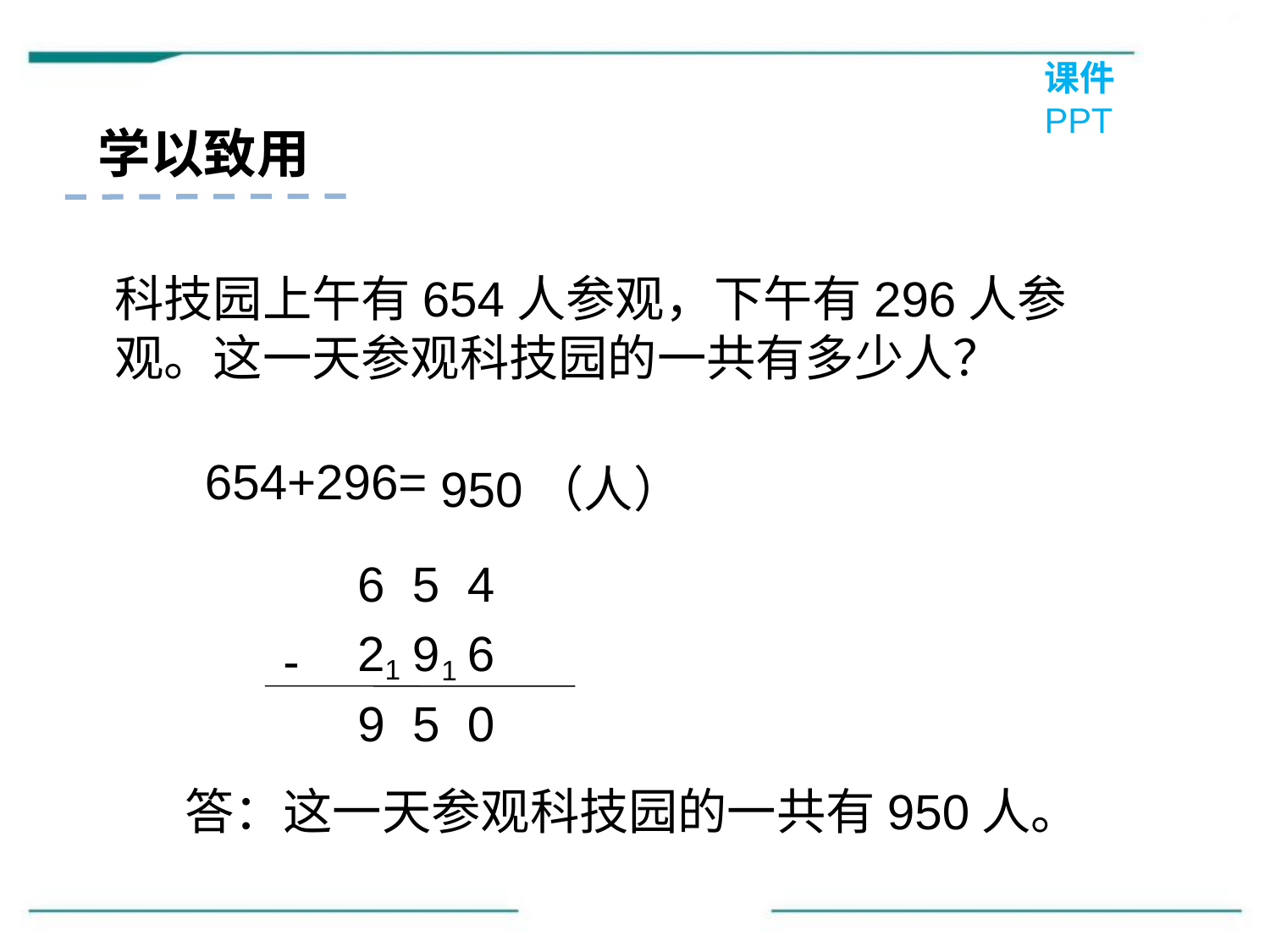

课件PPT
学以致用

科技园上午有654人参观，下午有296人参观。这一天参观科技园的一共有多少人？
654+296=
950（人）
6  5  4
2  9  6
-
1
1

9  5  0
答：这一天参观科技园的一共有950人。